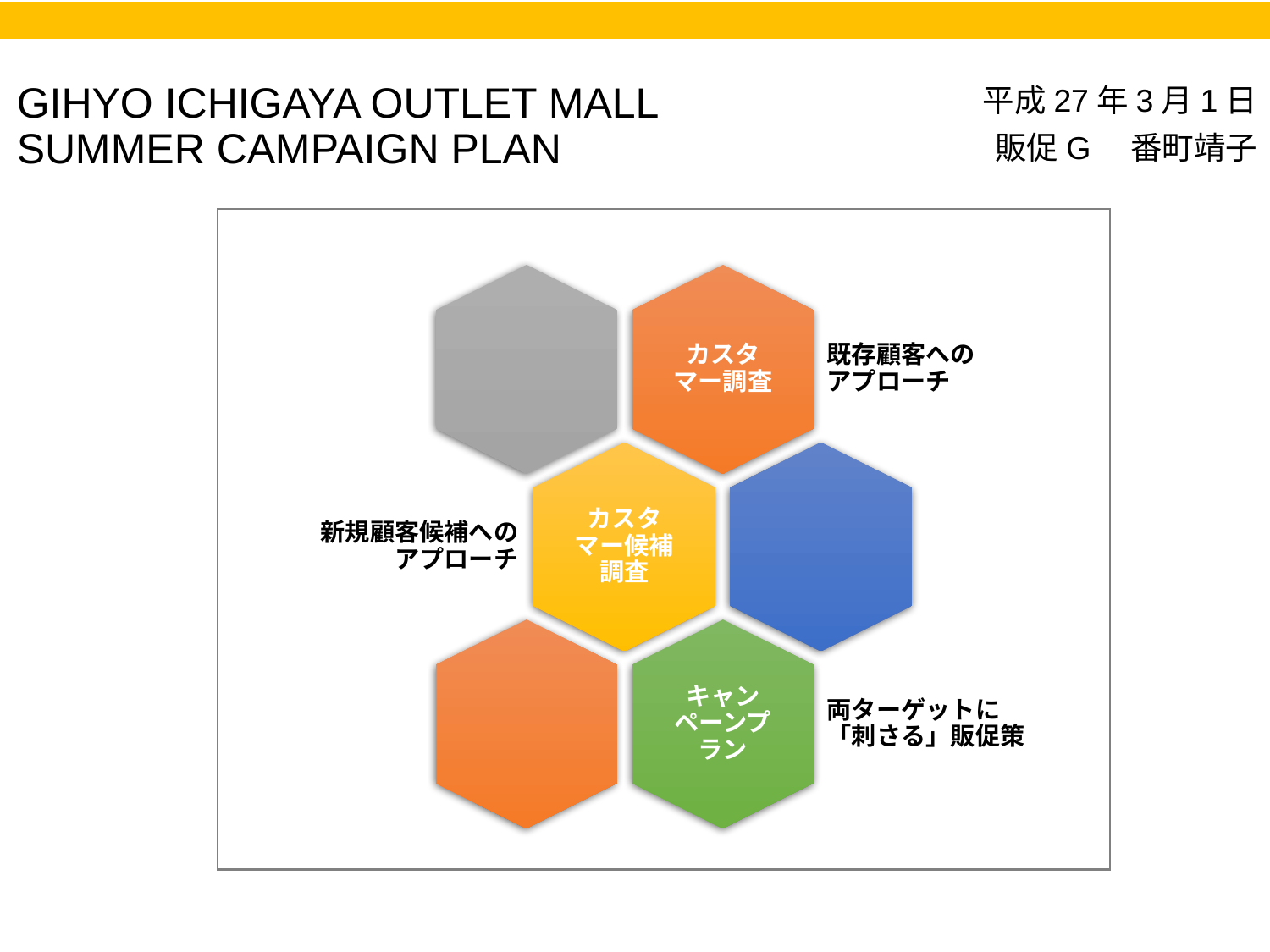

# GIHYO ICHIGAYA OUTLET MALL SUMMER CAMPAIGN PLAN
平成27年3月1日
販促G　番町靖子

カスタマー調査
既存顧客への　　アプローチ

カスタマー候補調査
新規顧客候補へのアプローチ

キャンペーンプラン
両ターゲットに「刺さる」販促策